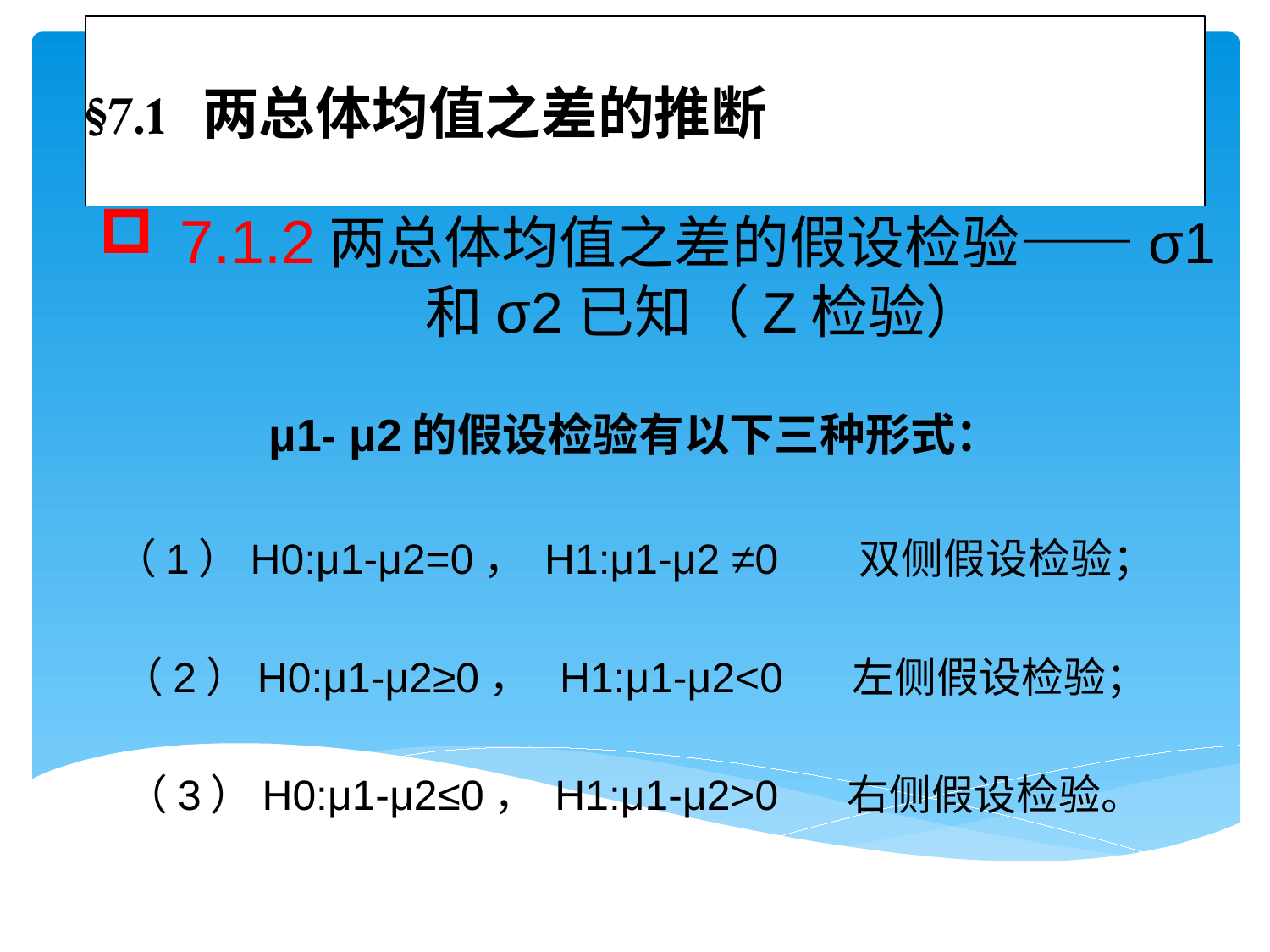

# §7.1  两总体均值之差的推断
7.1.2两总体均值之差的假设检验——σ1和σ2已知（Z检验）

μ1- μ2的假设检验有以下三种形式：

（1）H0:μ1-μ2=0， H1:μ1-μ2 ≠0      双侧假设检验；

（2）H0:μ1-μ2≥0，  H1:μ1-μ2<0     左侧假设检验；

（3）H0:μ1-μ2≤0， H1:μ1-μ2>0     右侧假设检验。